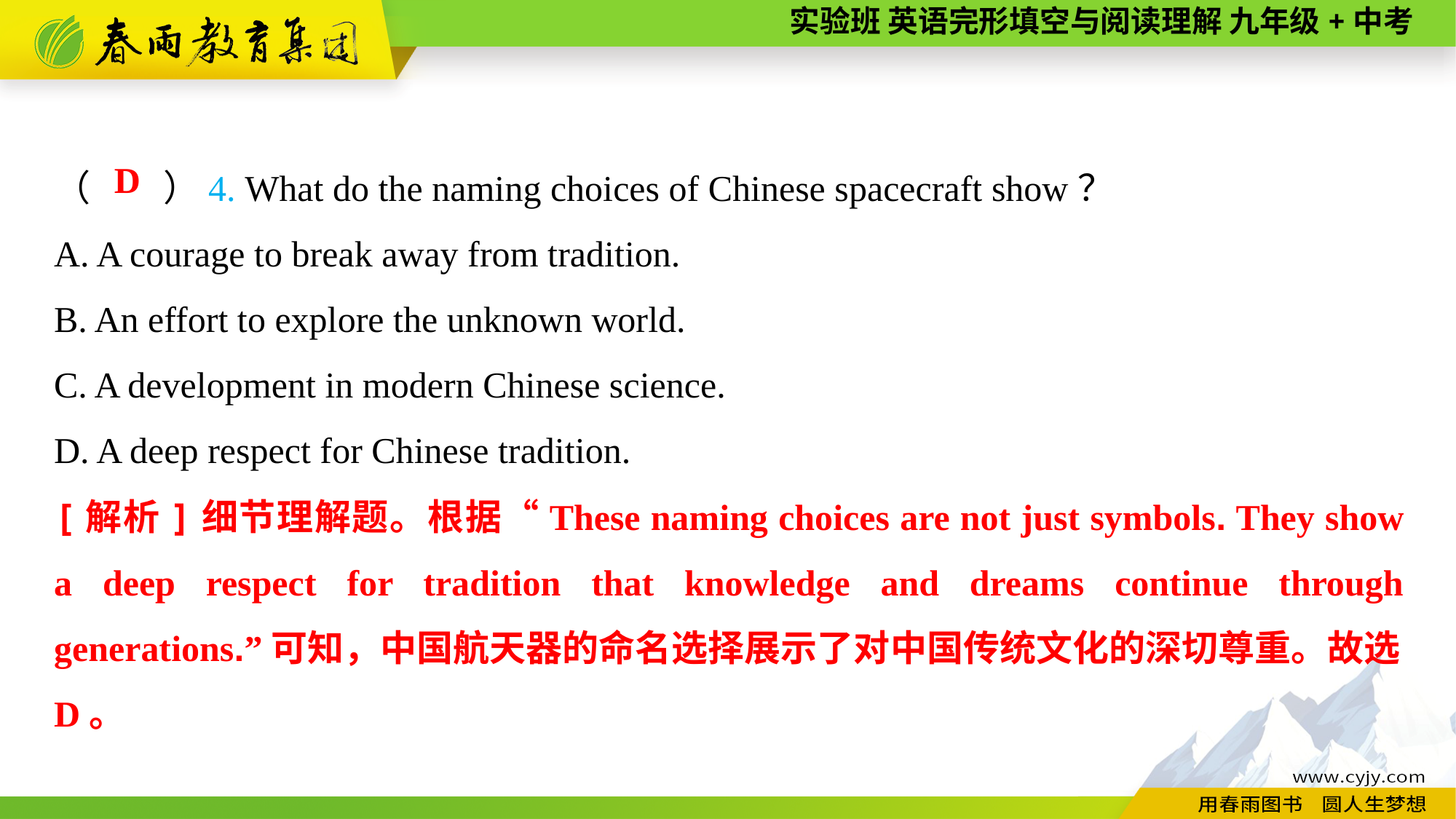

（　　）4. What do the naming choices of Chinese spacecraft show？
A. A courage to break away from tradition.
B. An effort to explore the unknown world.
C. A development in modern Chinese science.
D. A deep respect for Chinese tradition.
D
[解析]细节理解题。根据“These naming choices are not just symbols. They show a deep respect for tradition that knowledge and dreams continue through generations.”可知，中国航天器的命名选择展示了对中国传统文化的深切尊重。故选D。